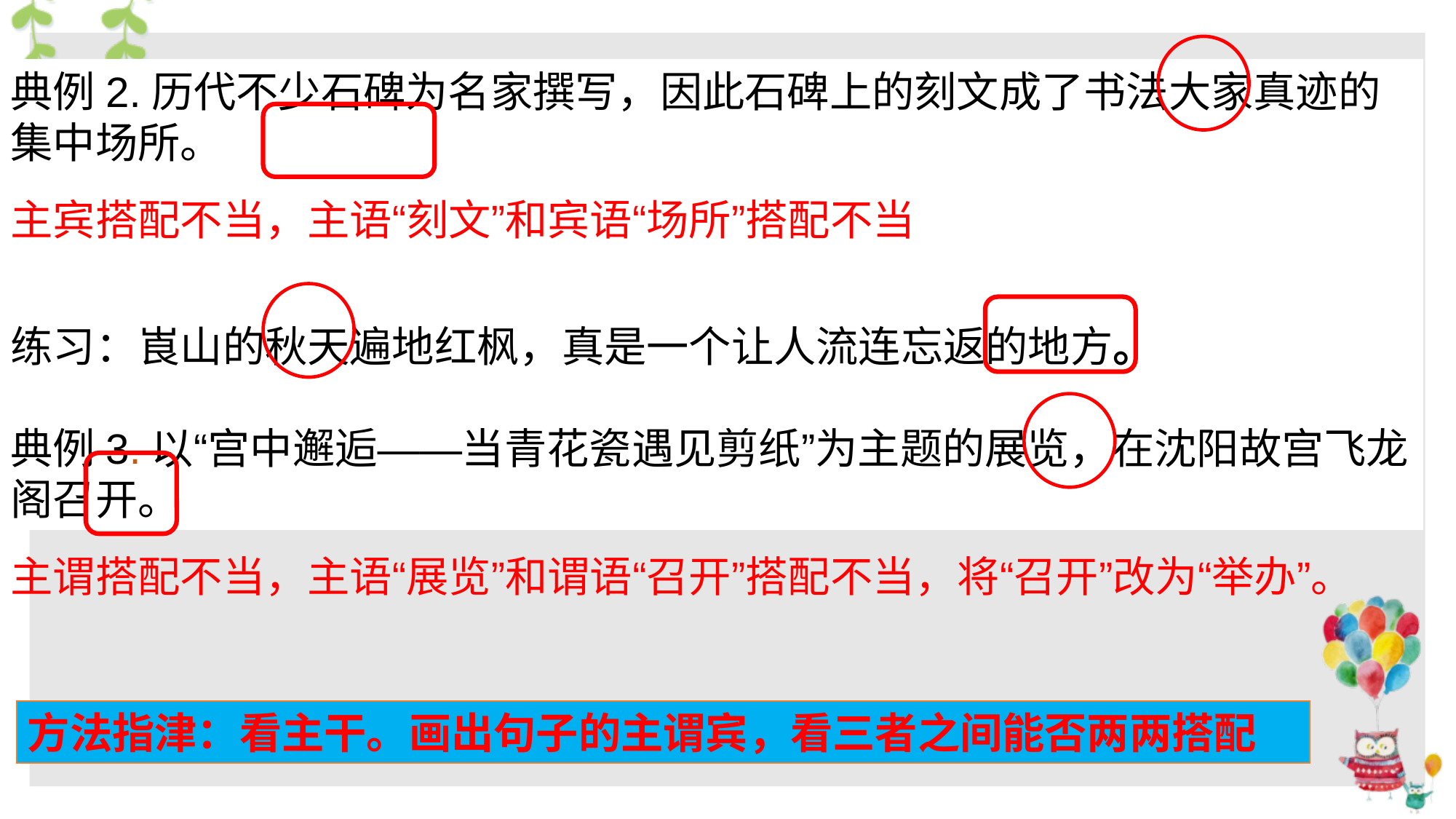

典例2.历代不少石碑为名家撰写，因此石碑上的刻文成了书法大家真迹的集中场所。

练习：崀山的秋天遍地红枫，真是一个让人流连忘返的地方。

典例3.以“宫中邂逅——当青花瓷遇见剪纸”为主题的展览，在沈阳故宫飞龙阁召开。

主宾搭配不当，主语“刻文”和宾语“场所”搭配不当

主谓搭配不当，主语“展览”和谓语“召开”搭配不当，将“召开”改为“举办”。
方法指津：看主干。画出句子的主谓宾，看三者之间能否两两搭配